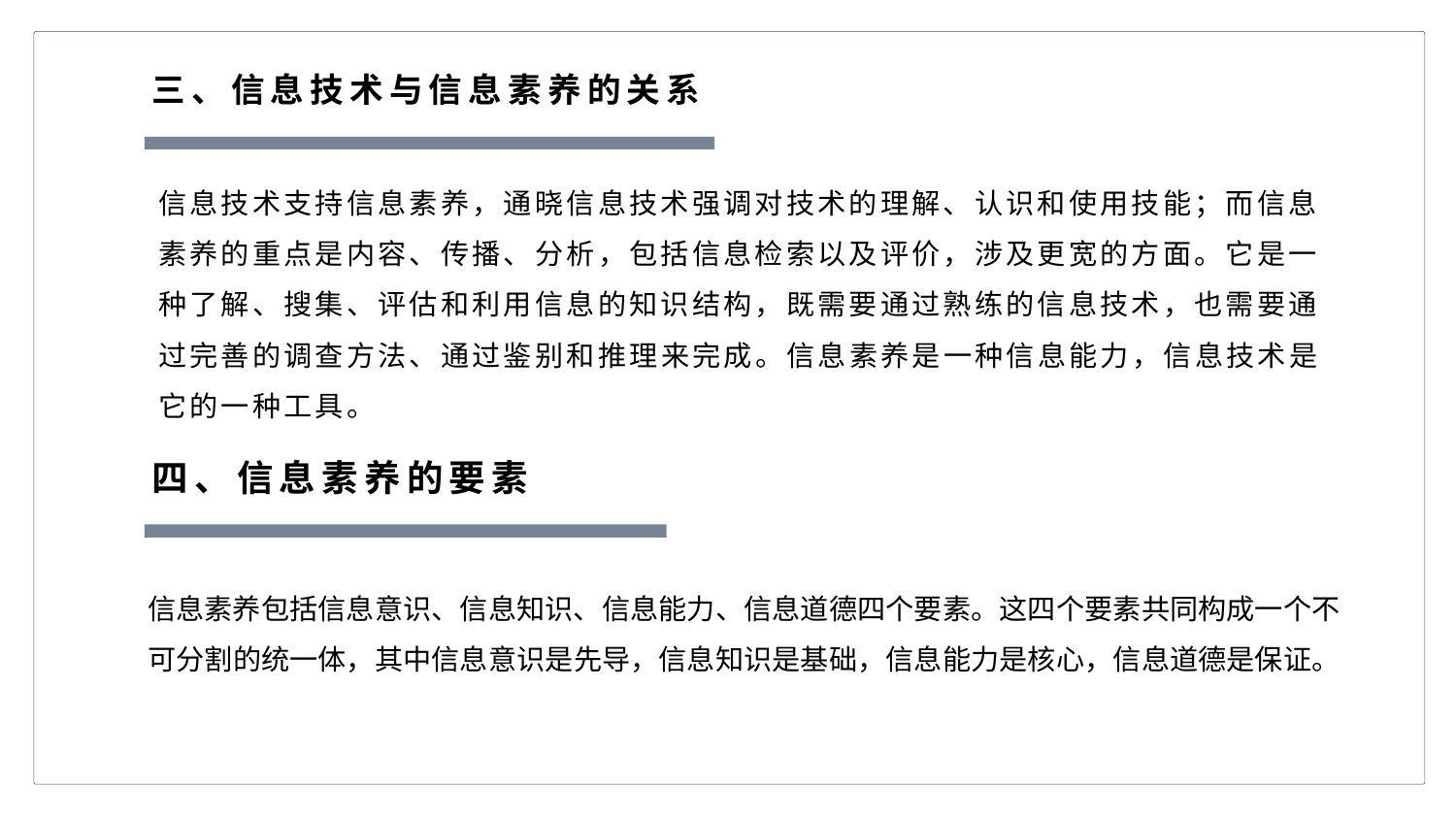

三、信息技术与信息素养的关系

信息技术支持信息素养，通晓信息技术强调对技术的理解、认识和使用技能；而信息素养的重点是内容、传播、分析，包括信息检索以及评价，涉及更宽的方面。它是一种了解、搜集、评估和利用信息的知识结构，既需要通过熟练的信息技术，也需要通过完善的调查方法、通过鉴别和推理来完成。信息素养是一种信息能力，信息技术是它的一种工具。
四、信息素养的要素

信息素养包括信息意识、信息知识、信息能力、信息道德四个要素。这四个要素共同构成一个不可分割的统一体，其中信息意识是先导，信息知识是基础，信息能力是核心，信息道德是保证。